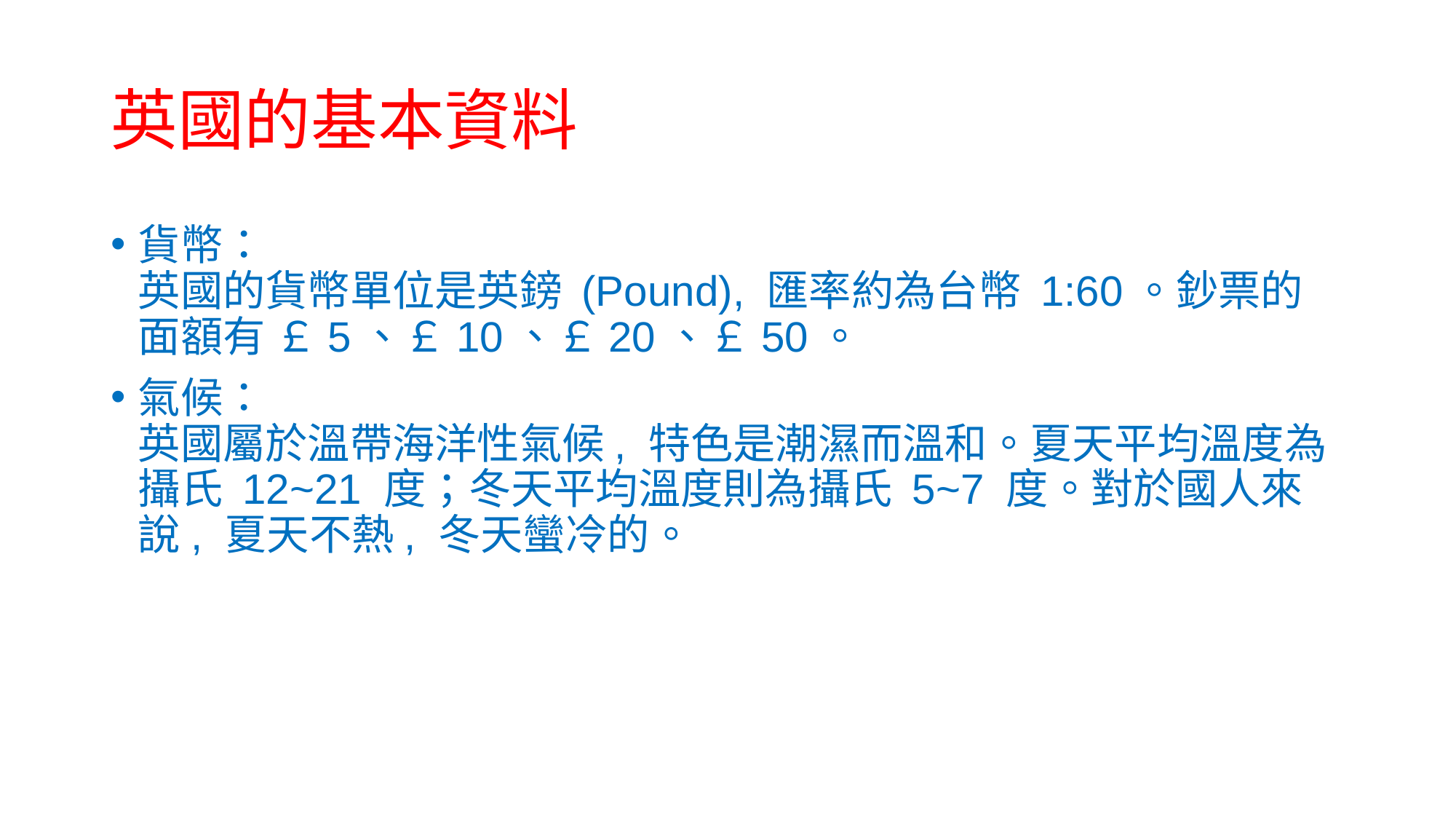

# 英國的基本資料
貨幣：
英國的貨幣單位是英鎊 (Pound), 匯率約為台幣 1:60。鈔票的面額有 ￡5、￡10、￡20、￡50。
氣候：
英國屬於溫帶海洋性氣候, 特色是潮濕而溫和。夏天平均溫度為攝氏 12~21 度；冬天平均溫度則為攝氏 5~7 度。對於國人來說, 夏天不熱, 冬天蠻冷的。